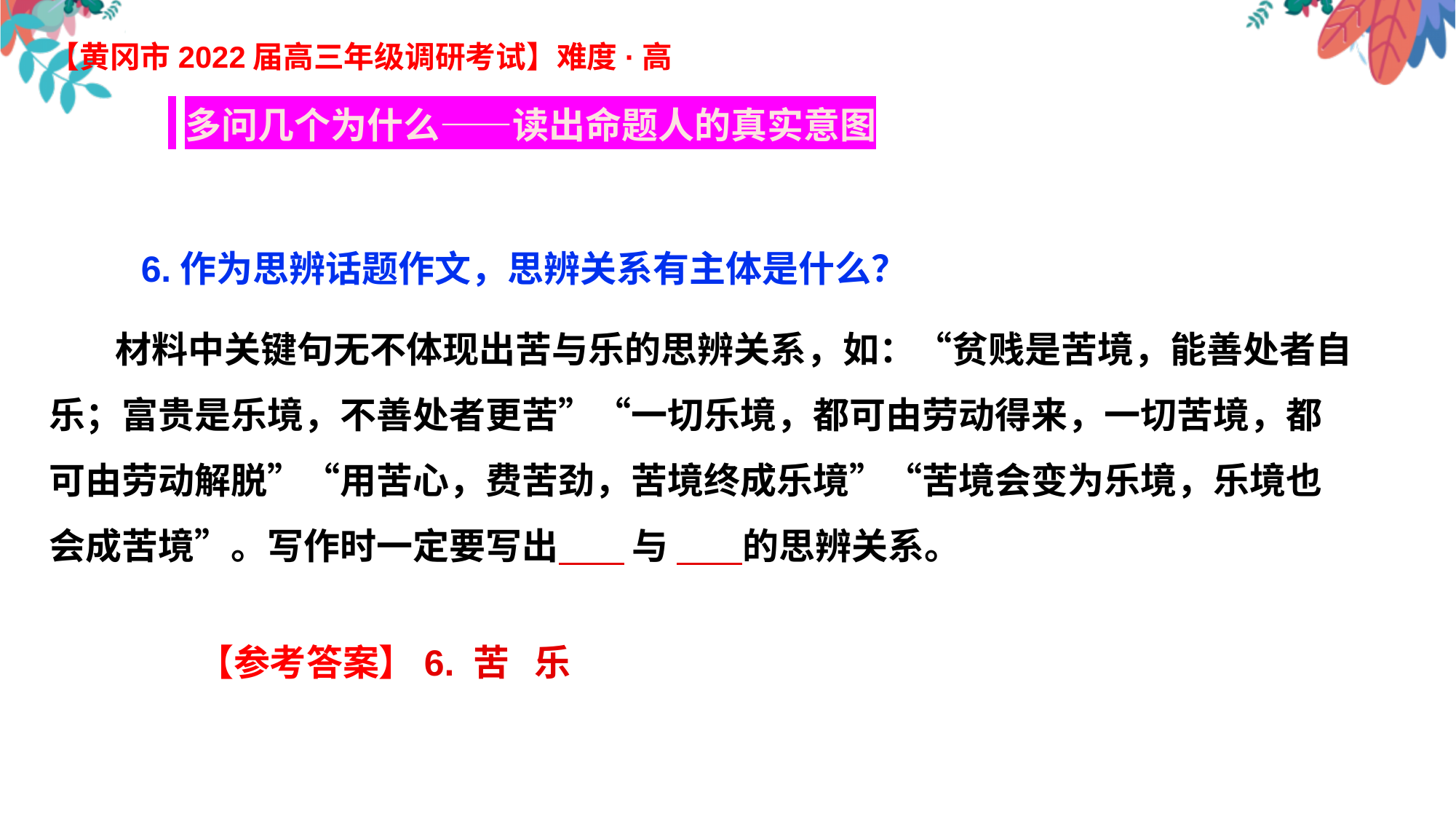

【黄冈市2022届高三年级调研考试】难度·高
                  多问几个为什么——读出命题人的真实意图

         6.作为思辨话题作文，思辨关系有主体是什么？
       材料中关键句无不体现出苦与乐的思辨关系，如：“贫贱是苦境，能善处者自乐；富贵是乐境，不善处者更苦”“一切乐境，都可由劳动得来，一切苦境，都可由劳动解脱”“用苦心，费苦劲，苦境终成乐境”“苦境会变为乐境，乐境也会成苦境”。写作时一定要写出         与         的思辨关系。
【参考答案】6. 苦   乐